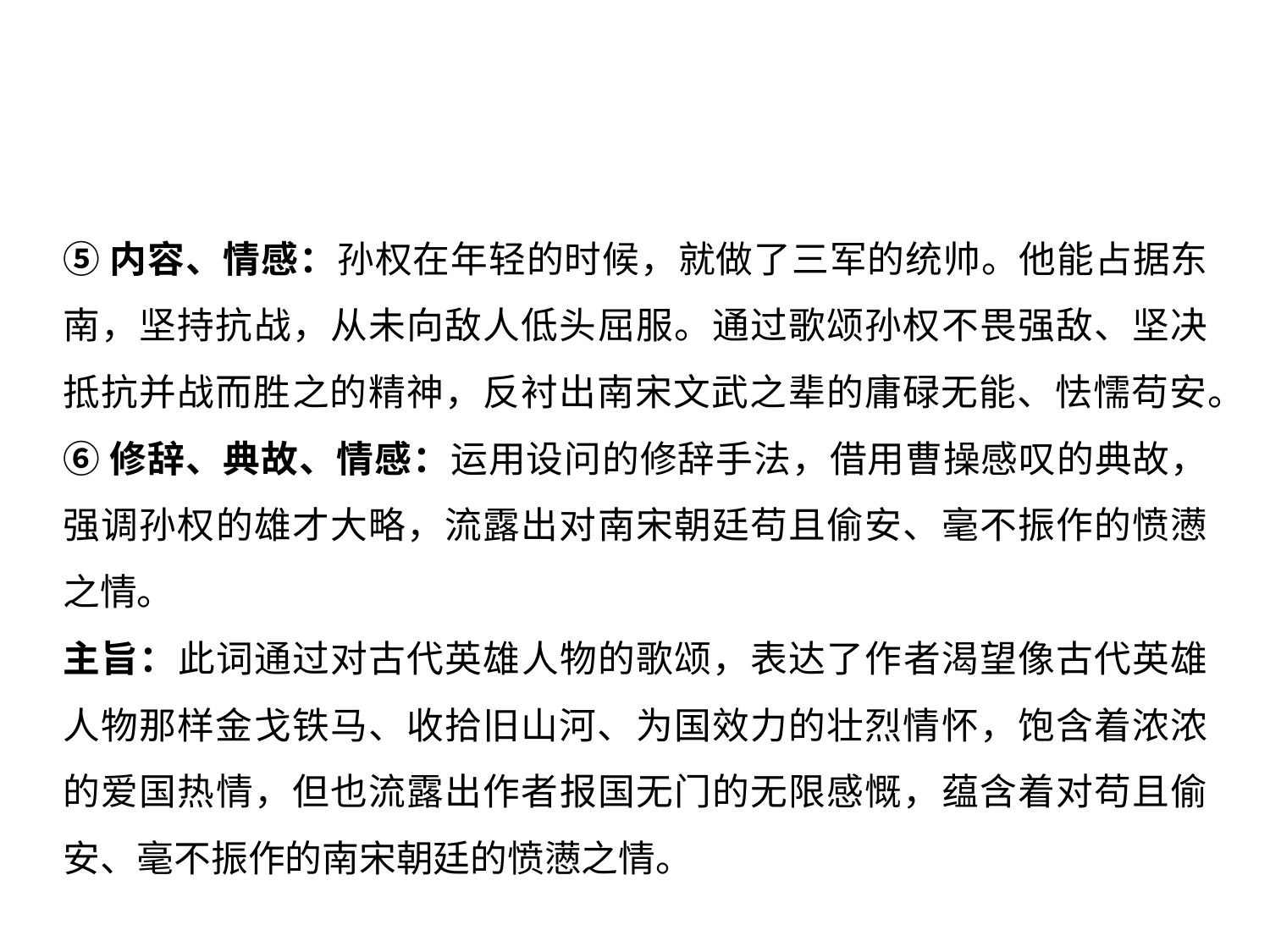

⑤内容、情感：孙权在年轻的时候，就做了三军的统帅。他能占据东南，坚持抗战，从未向敌人低头屈服。通过歌颂孙权不畏强敌、坚决抵抗并战而胜之的精神，反衬出南宋文武之辈的庸碌无能、怯懦苟安。
⑥修辞、典故、情感：运用设问的修辞手法，借用曹操感叹的典故，强调孙权的雄才大略，流露出对南宋朝廷苟且偷安、毫不振作的愤懑之情。
主旨：此词通过对古代英雄人物的歌颂，表达了作者渴望像古代英雄人物那样金戈铁马、收拾旧山河、为国效力的壮烈情怀，饱含着浓浓的爱国热情，但也流露出作者报国无门的无限感慨，蕴含着对苟且偷安、毫不振作的南宋朝廷的愤懑之情。